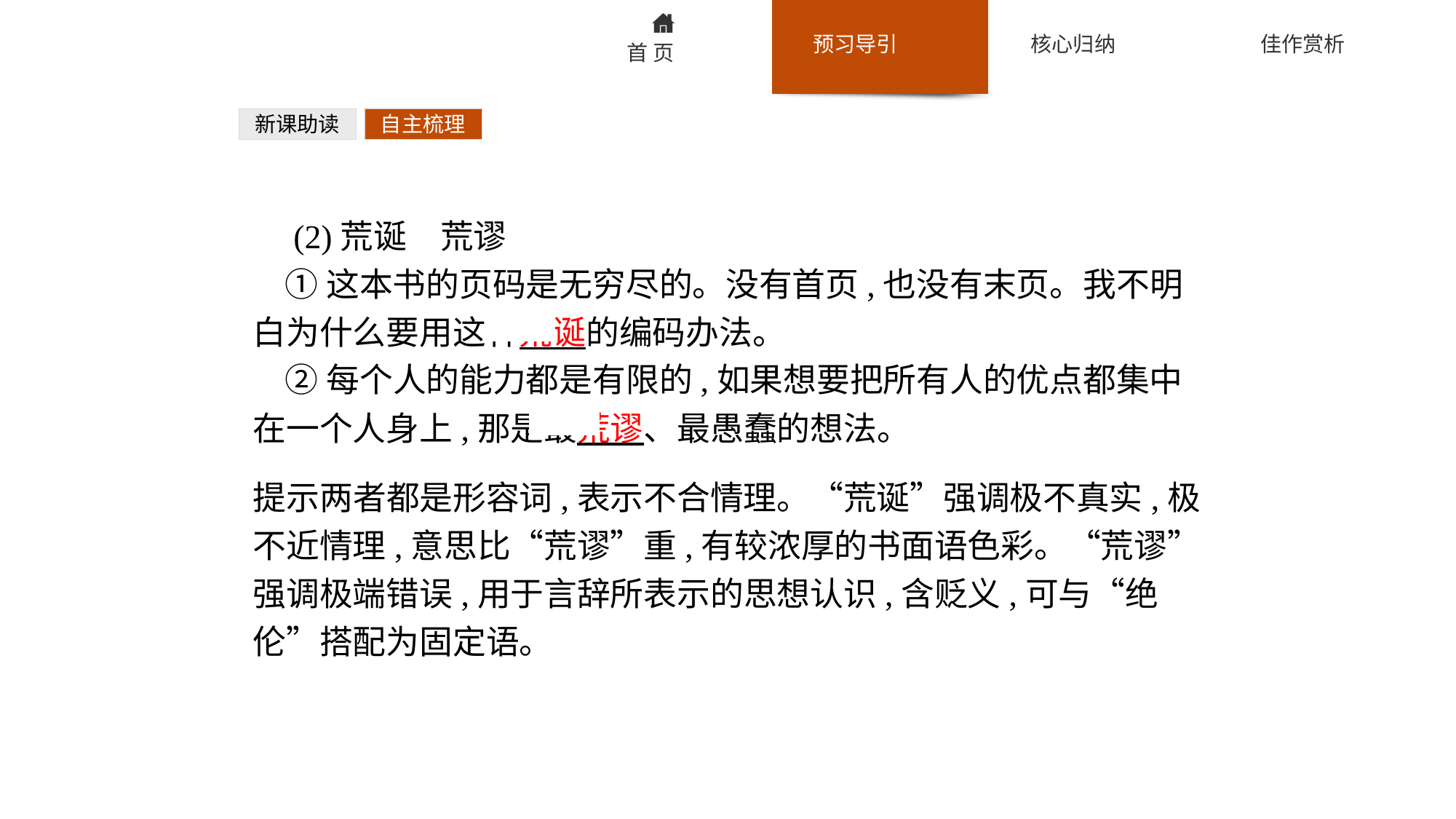

新课助读
自主梳理

 (2)荒诞　荒谬
①这本书的页码是无穷尽的。没有首页,也没有末页。我不明白为什么要用这种荒诞的编码办法。
②每个人的能力都是有限的,如果想要把所有人的优点都集中在一个人身上,那是最荒谬、最愚蠢的想法。

提示两者都是形容词,表示不合情理。“荒诞”强调极不真实,极不近情理,意思比“荒谬”重,有较浓厚的书面语色彩。“荒谬”强调极端错误,用于言辞所表示的思想认识,含贬义,可与“绝伦”搭配为固定语。